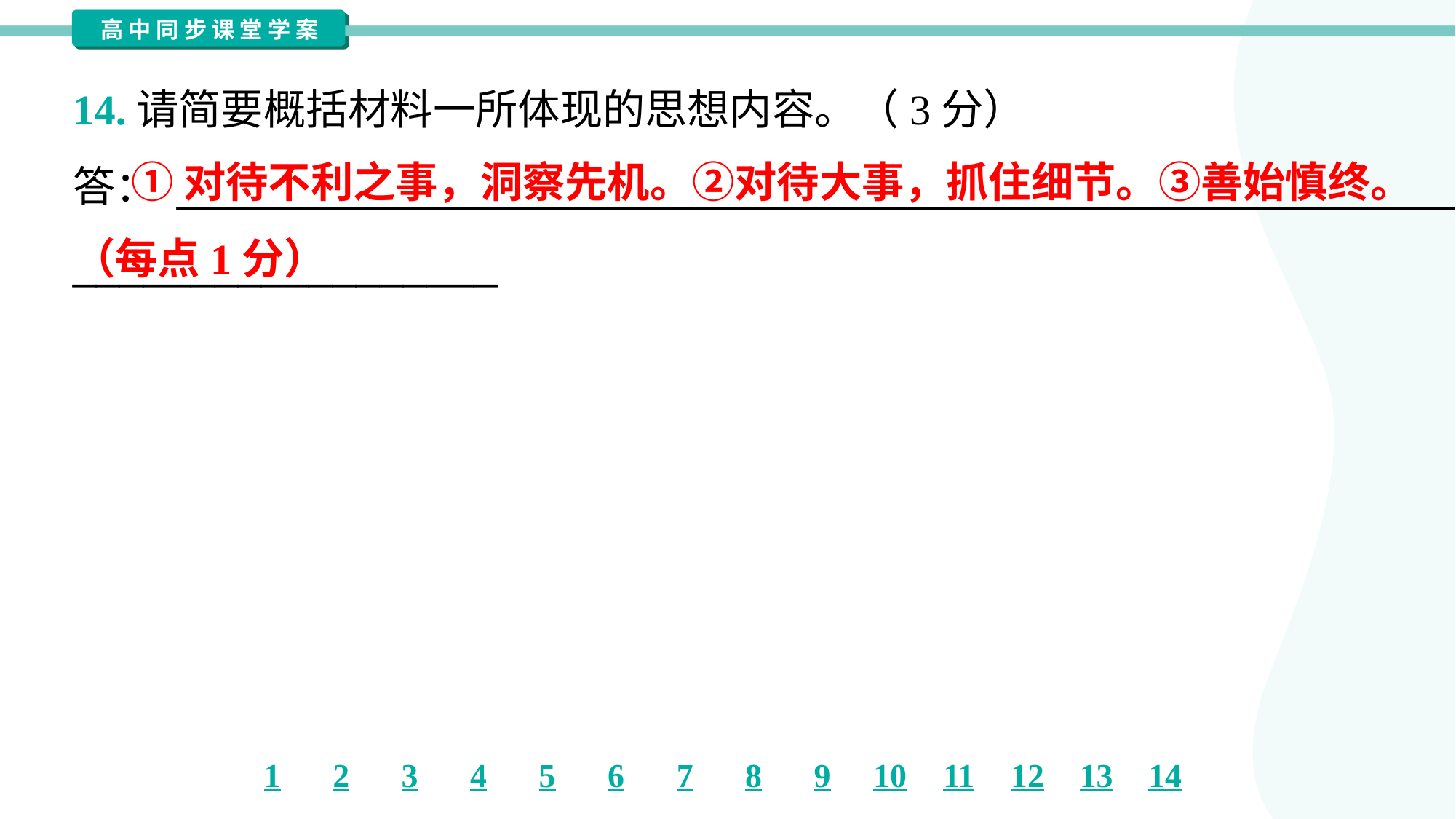

14.请简要概括材料一所体现的思想内容。（3分）
答： ________________________________________________________
__________________
      ①对待不利之事，洞察先机。②对待大事，抓住细节。③善始慎终。（每点1分）